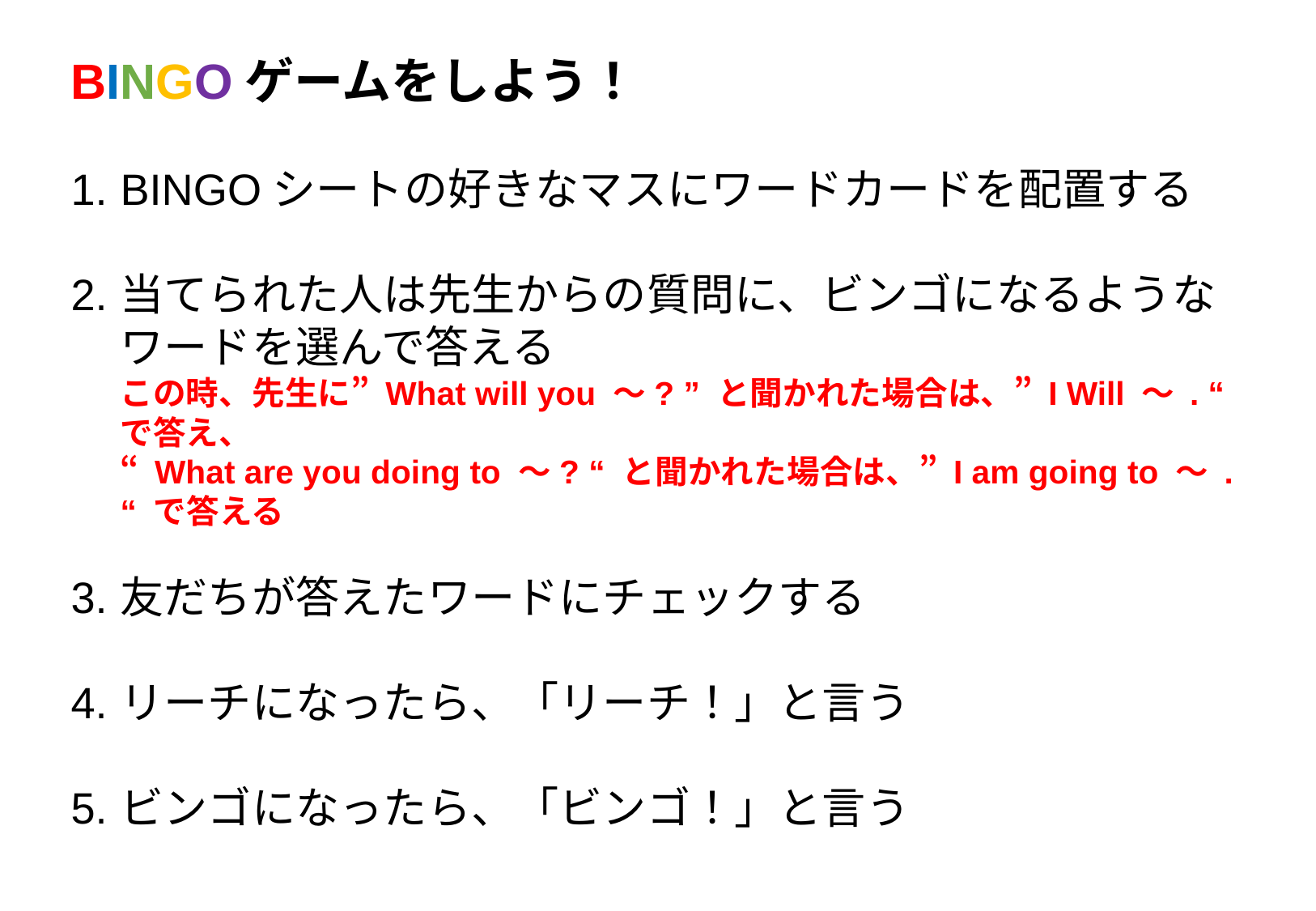

BINGOゲームをしよう！

BINGOシートの好きなマスにワードカードを配置する
当てられた人は先生からの質問に、ビンゴになるようなワードを選んで答える
この時、先生に” What will you ～? ” と聞かれた場合は、” I Will ～ . “ で答え、
“ What are you doing to ～? “ と聞かれた場合は、” I am going to ～ . “ で答える
友だちが答えたワードにチェックする
リーチになったら、「リーチ！」と言う
ビンゴになったら、「ビンゴ！」と言う